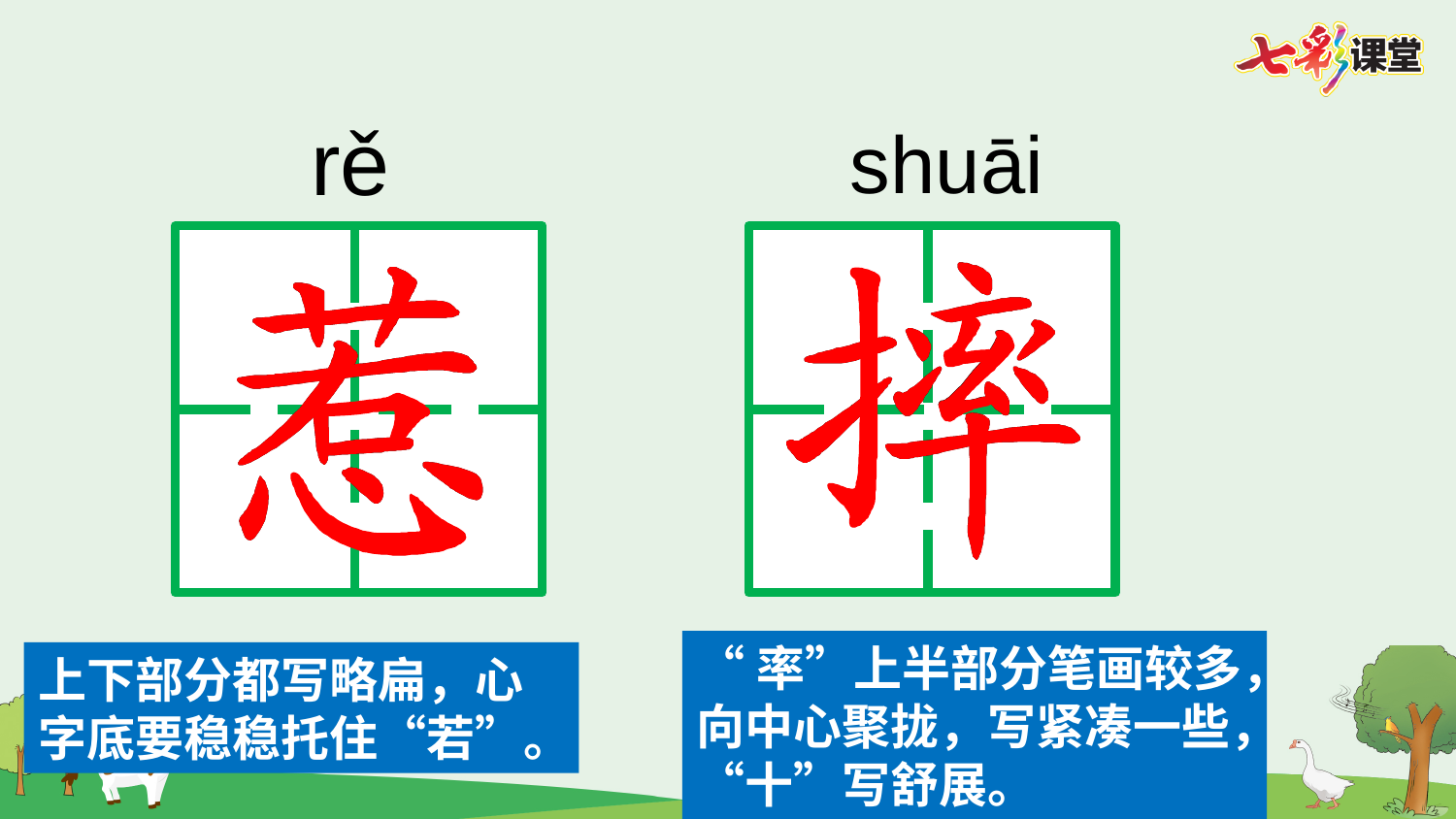

rě
shuāi

“率”上半部分笔画较多，向中心聚拢，写紧凑一些，“十”写舒展。
上下部分都写略扁，心字底要稳稳托住“若”。